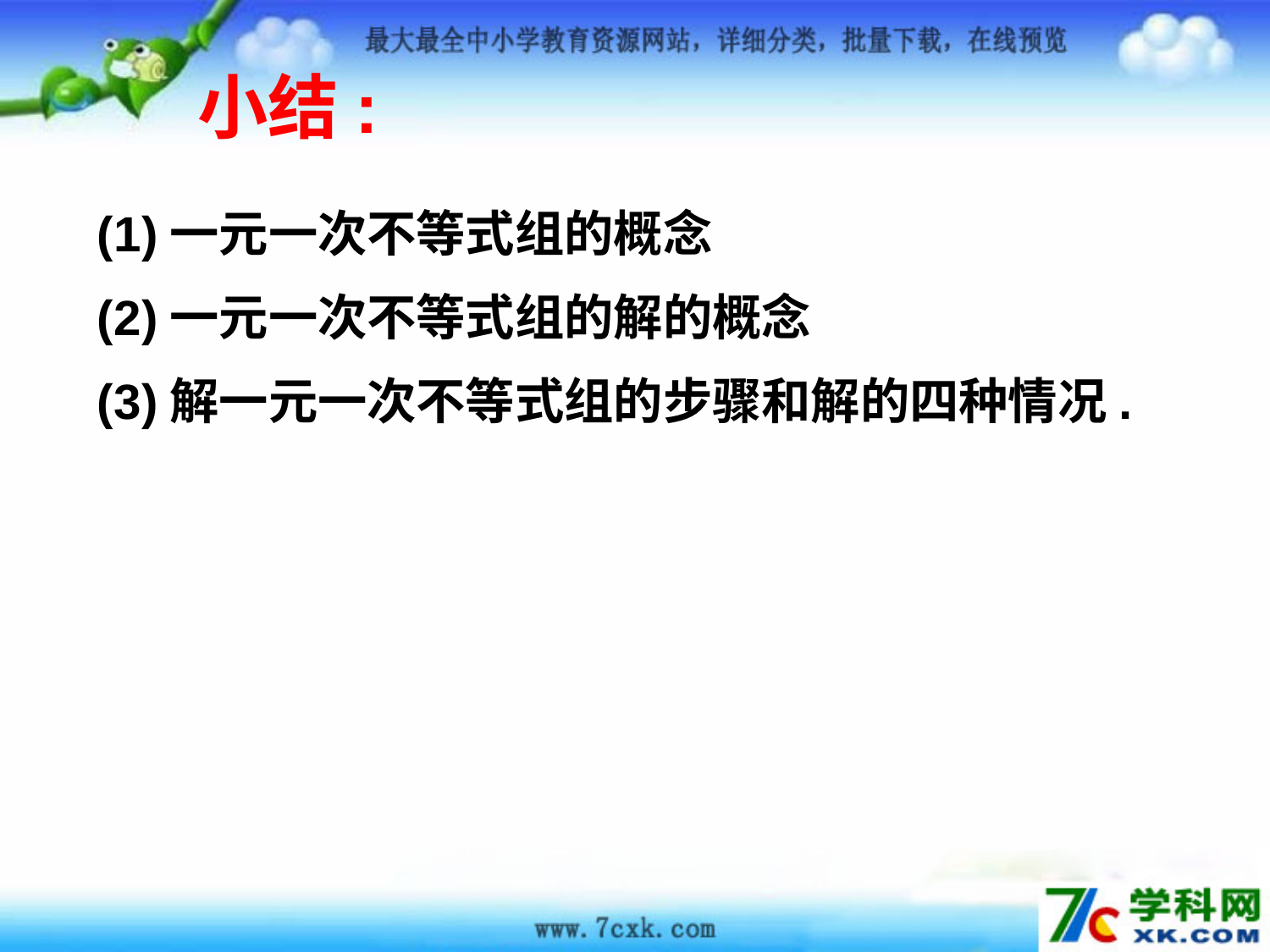

小结:
(1)一元一次不等式组的概念
(2)一元一次不等式组的解的概念
(3)解一元一次不等式组的步骤和解的四种情况.